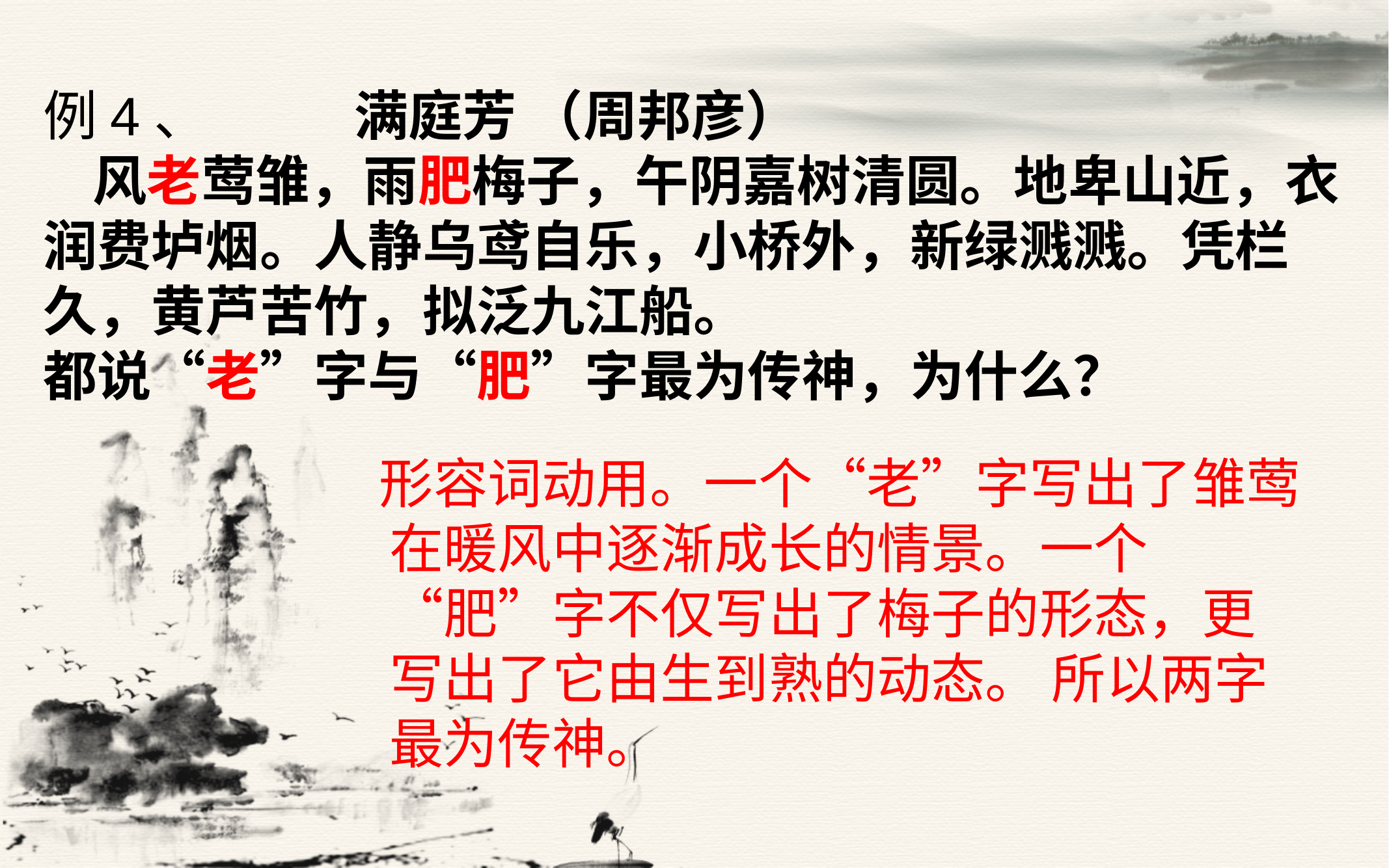

# 例4、            满庭芳 （周邦彦） 风老莺雏，雨肥梅子，午阴嘉树清圆。地卑山近，衣润费垆烟。人静乌鸢自乐，小桥外，新绿溅溅。凭栏久，黄芦苦竹，拟泛九江船。 都说“老”字与“肥”字最为传神，为什么？
  形容词动用。一个“老”字写出了雏莺在暖风中逐渐成长的情景。一个“肥”字不仅写出了梅子的形态，更写出了它由生到熟的动态。 所以两字最为传神。